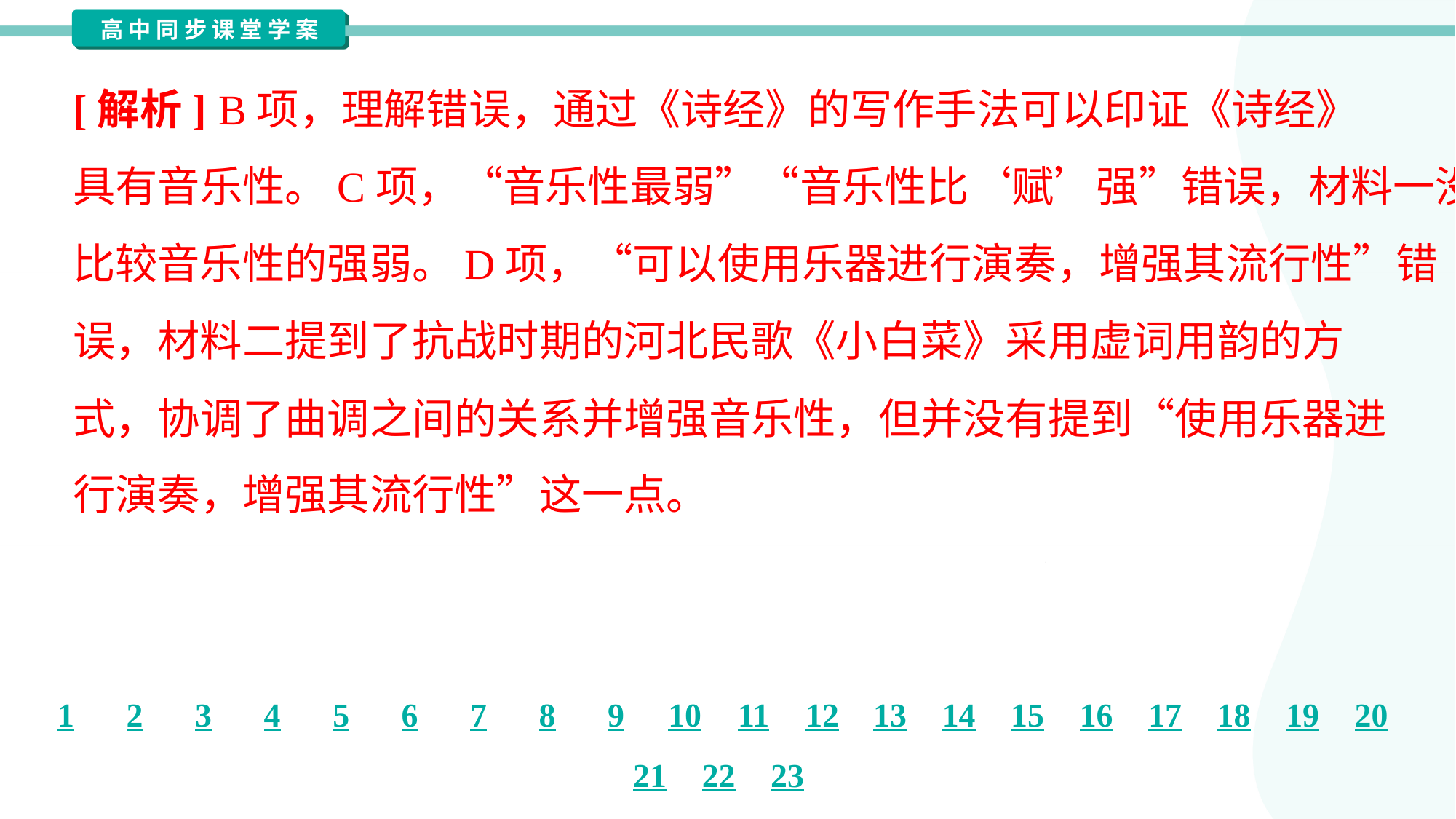

[解析] B项，理解错误，通过《诗经》的写作手法可以印证《诗经》
具有音乐性。C项，“音乐性最弱”“音乐性比‘赋’强”错误，材料一没有
比较音乐性的强弱。D项，“可以使用乐器进行演奏，增强其流行性”错
误，材料二提到了抗战时期的河北民歌《小白菜》采用虚词用韵的方
式，协调了曲调之间的关系并增强音乐性，但并没有提到“使用乐器进
行演奏，增强其流行性”这一点。